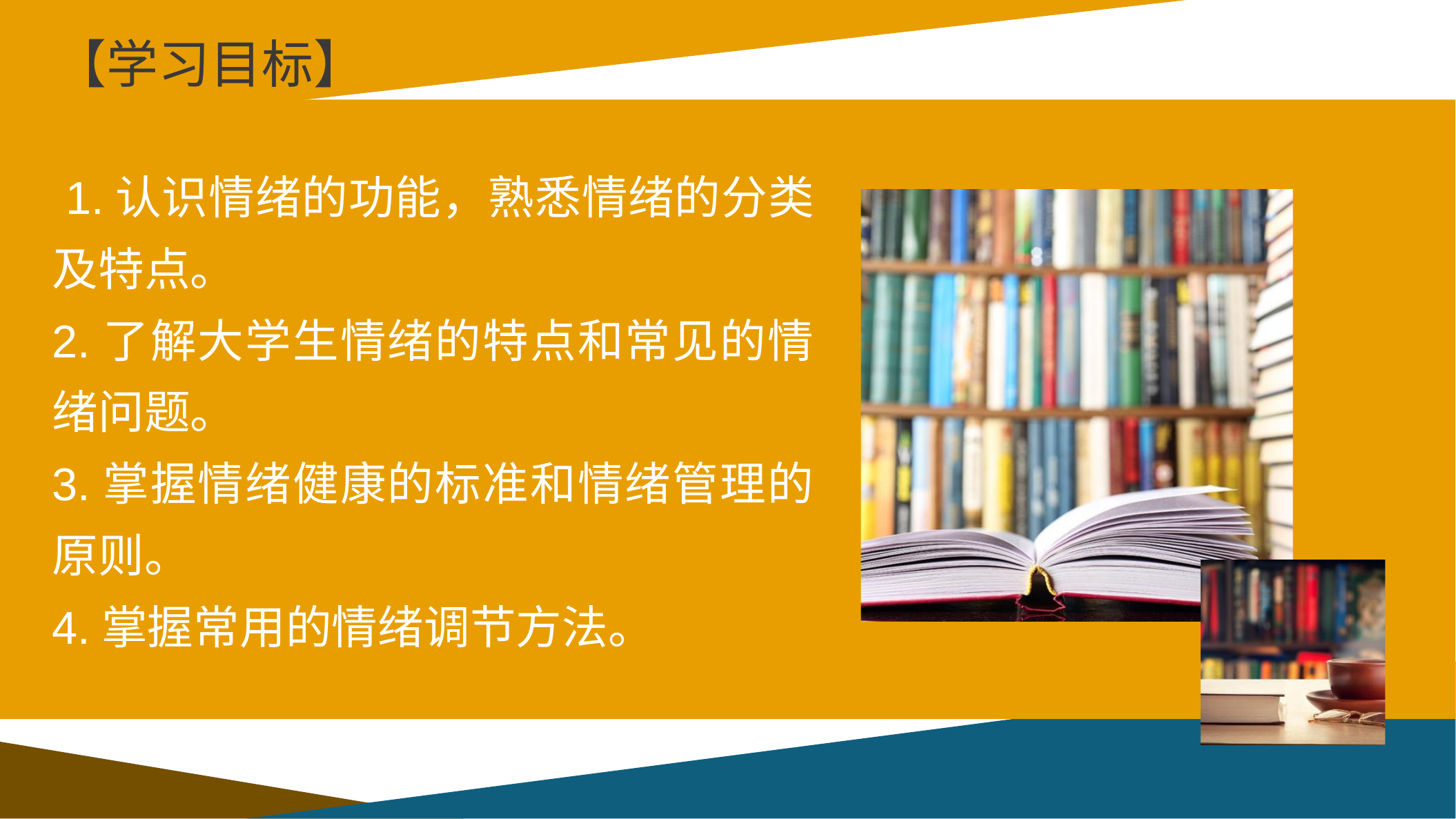

【学习目标】

 1.认识情绪的功能，熟悉情绪的分类及特点。
2.了解大学生情绪的特点和常见的情绪问题。
3.掌握情绪健康的标准和情绪管理的原则。
4.掌握常用的情绪调节方法。